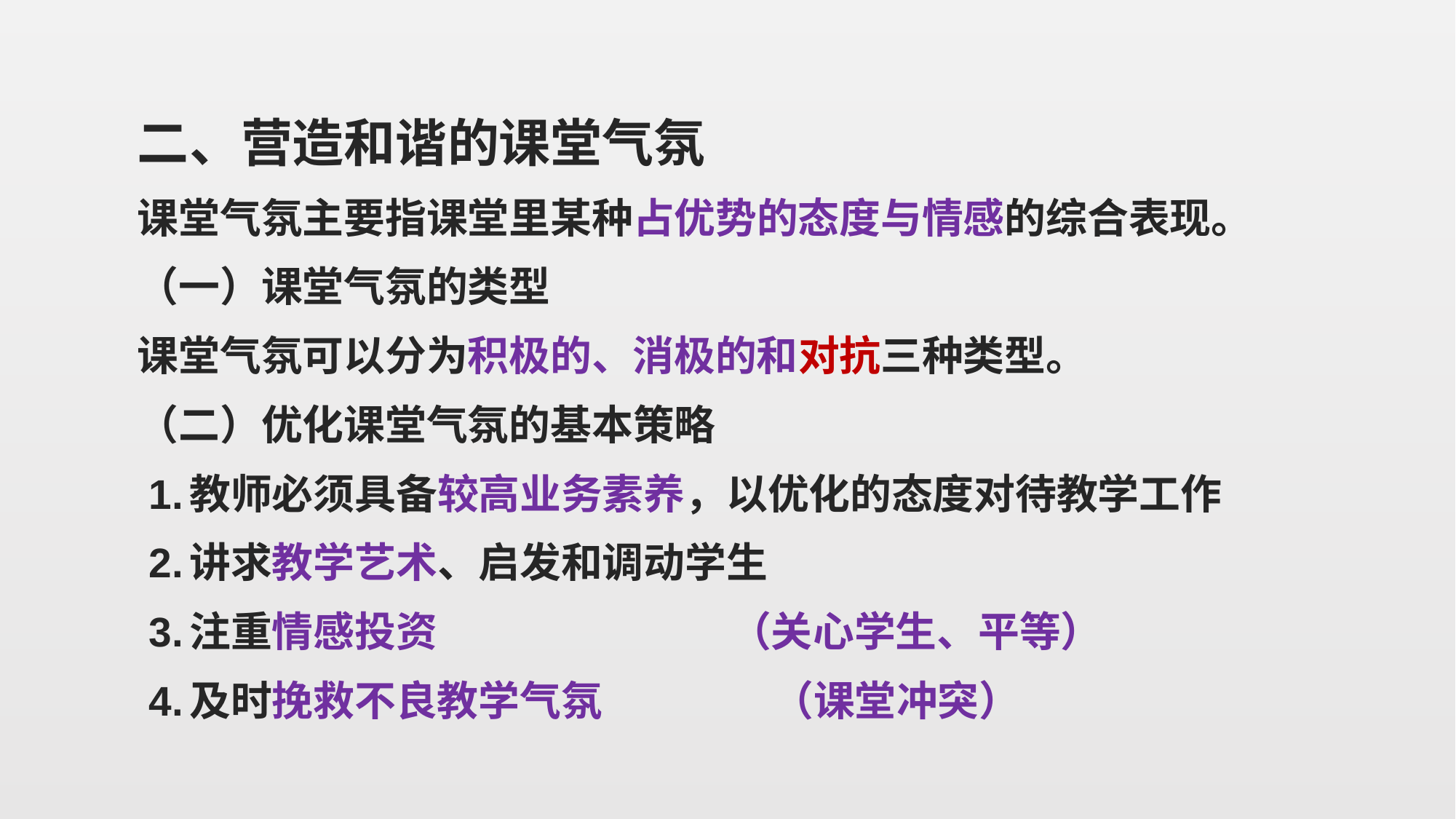

二、营造和谐的课堂气氛
课堂气氛主要指课堂里某种占优势的态度与情感的综合表现。
（一）课堂气氛的类型
课堂气氛可以分为积极的、消极的和对抗三种类型。
（二）优化课堂气氛的基本策略
 1.教师必须具备较高业务素养，以优化的态度对待教学工作
 2.讲求教学艺术、启发和调动学生
 3.注重情感投资                               （关心学生、平等）
 4.及时挽救不良教学气氛                  （课堂冲突）